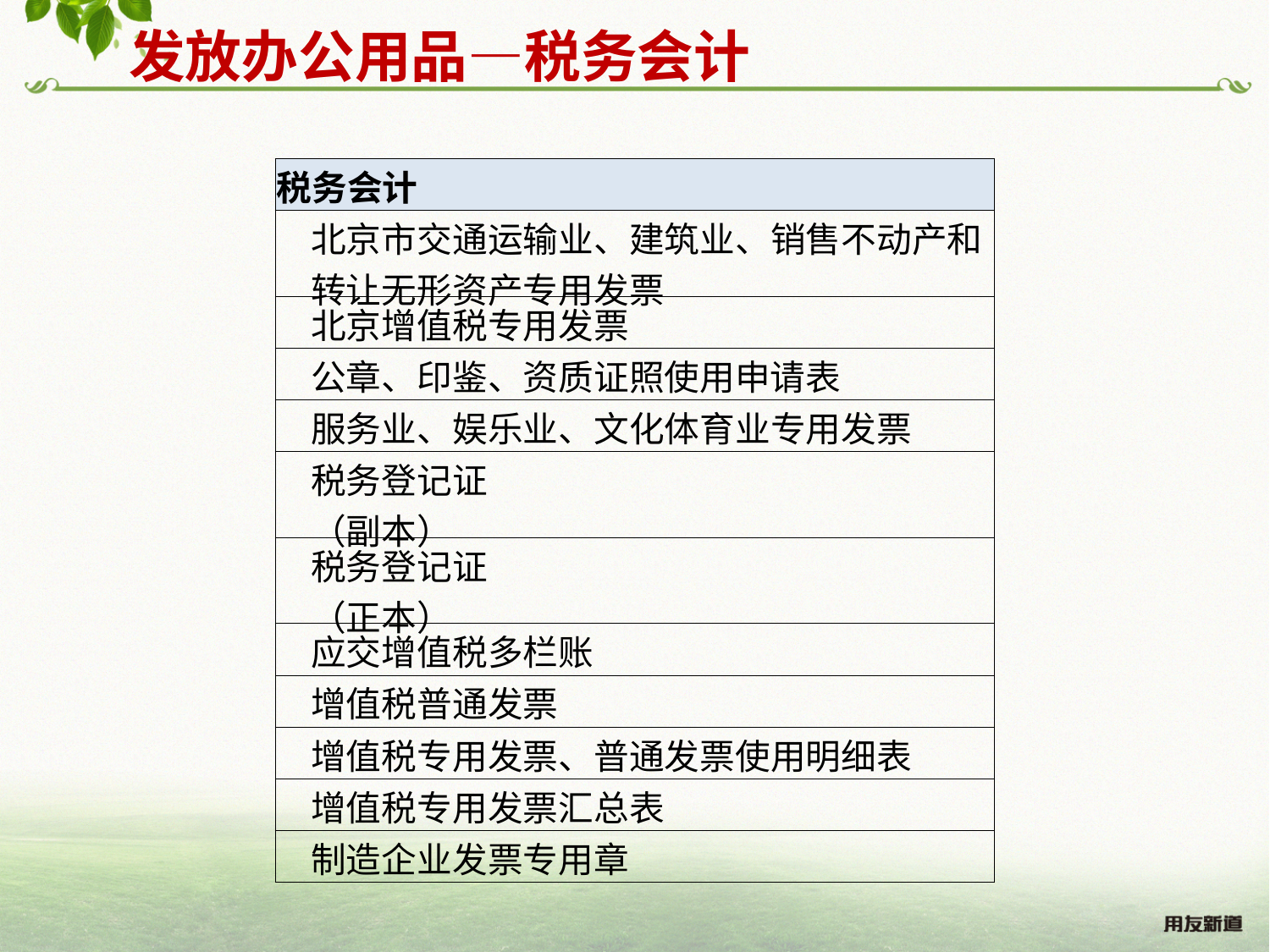

发放办公用品—税务会计
| 税务会计 |
| --- |
| 北京市交通运输业、建筑业、销售不动产和转让无形资产专用发票 |
| 北京增值税专用发票 |
| 公章、印鉴、资质证照使用申请表 |
| 服务业、娱乐业、文化体育业专用发票 |
| 税务登记证 （副本） |
| 税务登记证 （正本） |
| 应交增值税多栏账 |
| 增值税普通发票 |
| 增值税专用发票、普通发票使用明细表 |
| 增值税专用发票汇总表 |
| 制造企业发票专用章 |